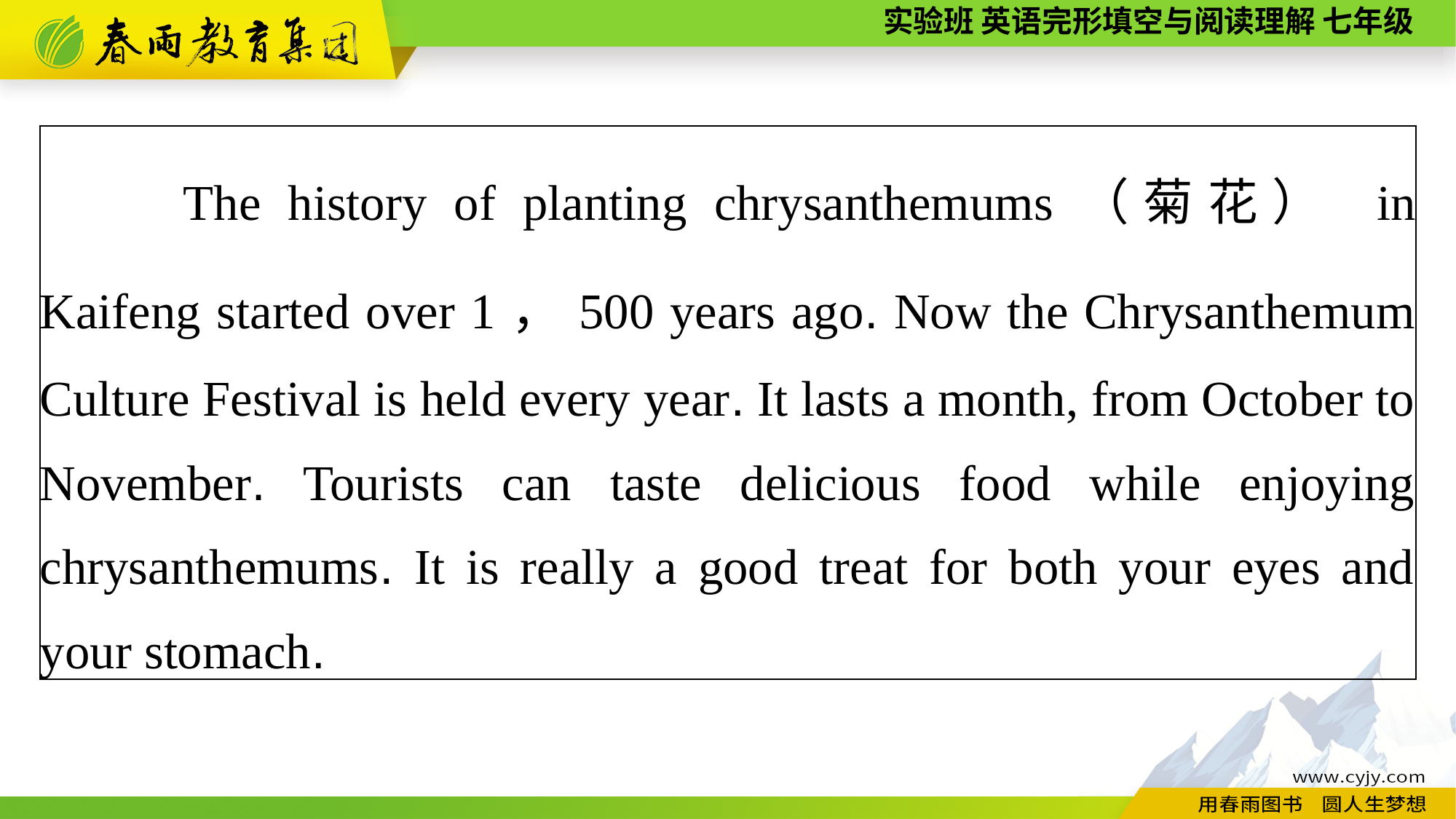

| The history of planting chrysanthemums（菊花） in Kaifeng started over 1，500 years ago. Now the Chrysanthemum Culture Festival is held every year. It lasts a month, from October to November. Tourists can taste delicious food while enjoying chrysanthemums. It is really a good treat for both your eyes and your stomach. |
| --- |